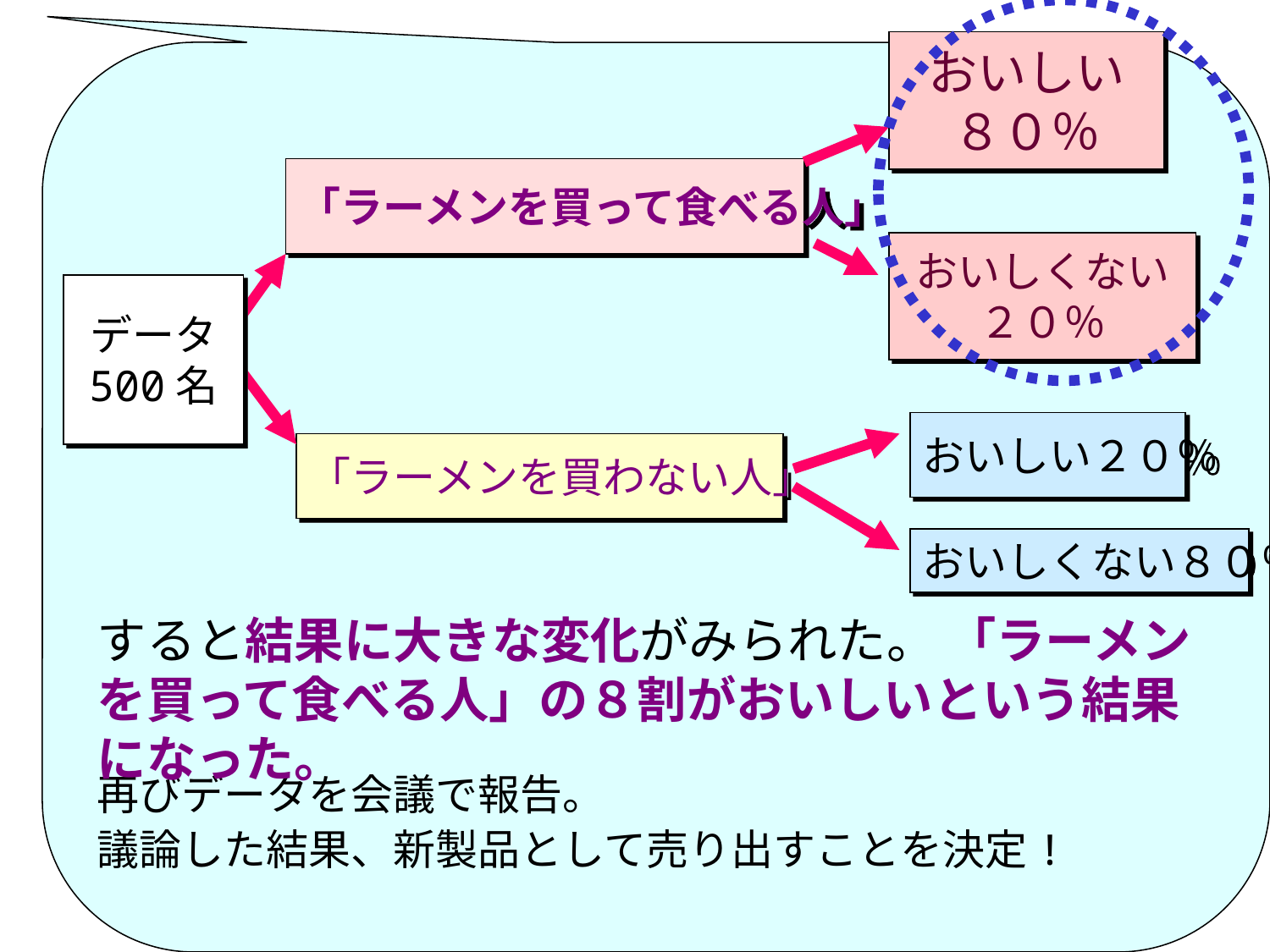

おいしい
８０％

おいしい２０％

「ラーメンを買って食べる人」

「ラーメンを買わない人」
おいしくない
２０％

おいしくない８０％
データ
500名
すると結果に大きな変化がみられた。 「ラーメンを買って食べる人」の８割がおいしいという結果になった。
再びデータを会議で報告。
議論した結果、新製品として売り出すことを決定!